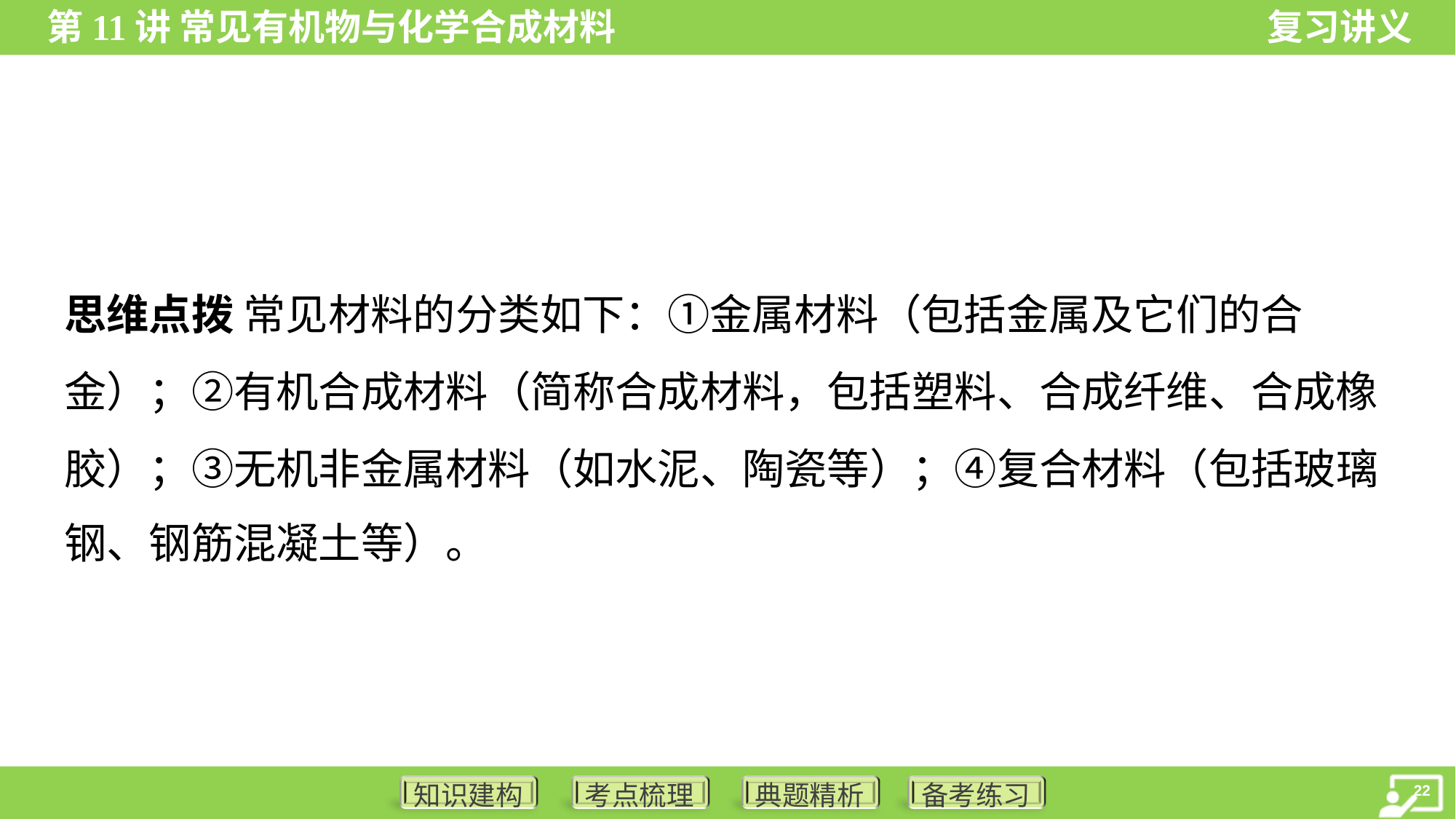

思维点拨 常见材料的分类如下：①金属材料（包括金属及它们的合
金）；②有机合成材料（简称合成材料，包括塑料、合成纤维、合成橡
胶）；③无机非金属材料（如水泥、陶瓷等）；④复合材料（包括玻璃
钢、钢筋混凝土等）。